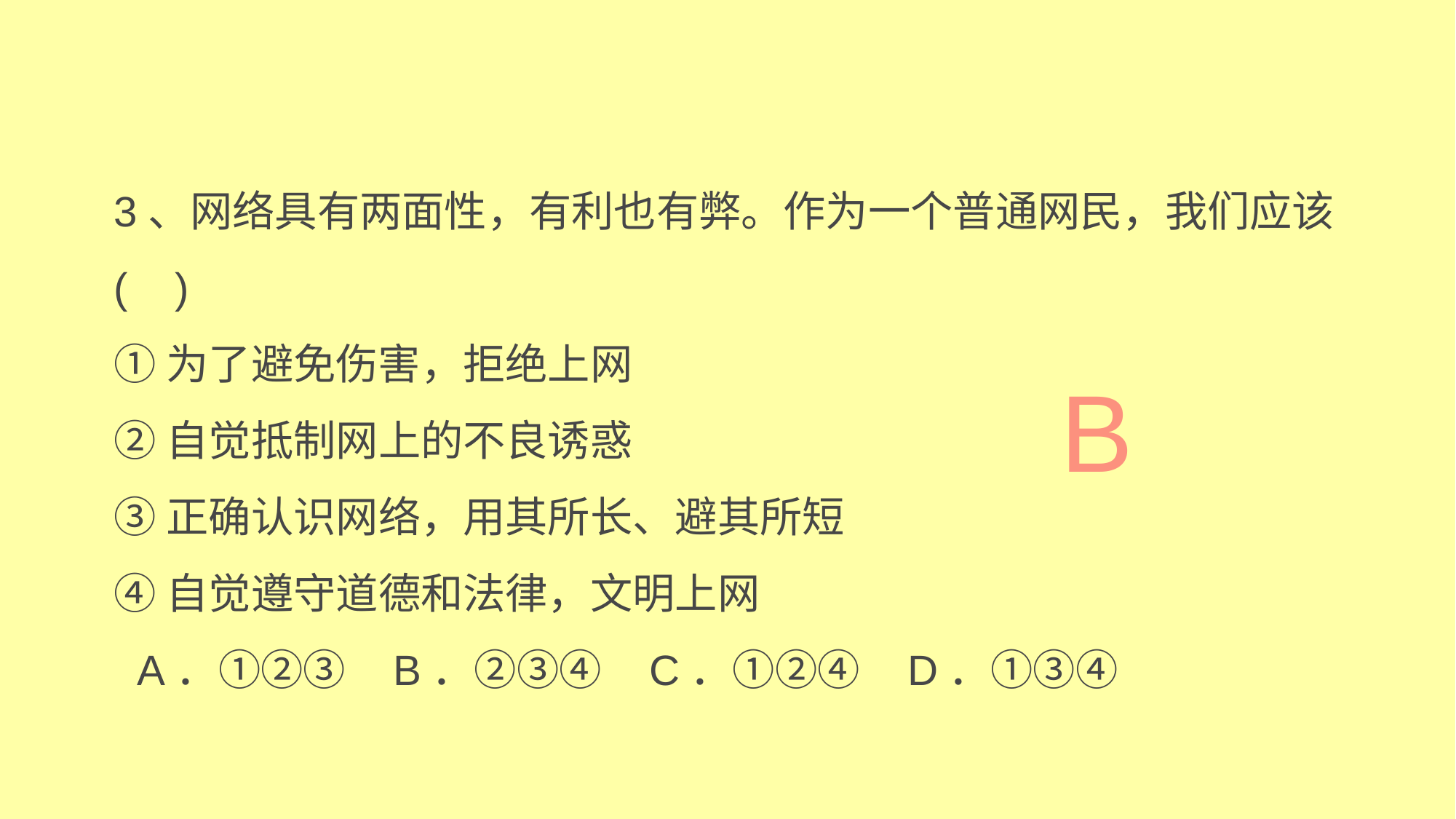

3、网络具有两面性，有利也有弊。作为一个普通网民，我们应该(    )
①为了避免伤害，拒绝上网
②自觉抵制网上的不良诱惑
③正确认识网络，用其所长、避其所短
④自觉遵守道德和法律，文明上网
  A．①②③    B．②③④    C．①②④    D．①③④
B